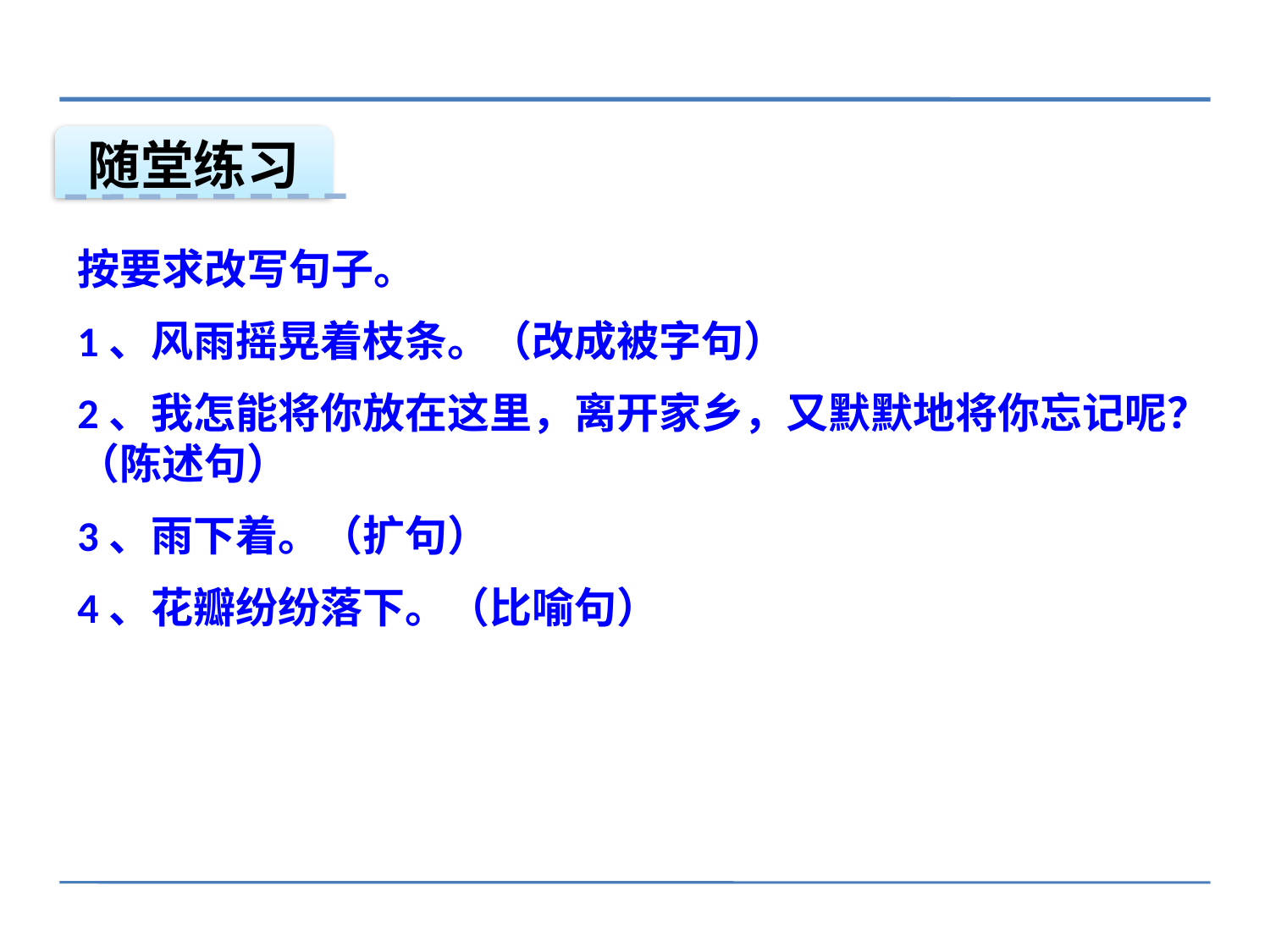

随堂练习
按要求改写句子。
1、风雨摇晃着枝条。（改成被字句）
2、我怎能将你放在这里，离开家乡，又默默地将你忘记呢？（陈述句）
3、雨下着。（扩句）
4、花瓣纷纷落下。（比喻句）